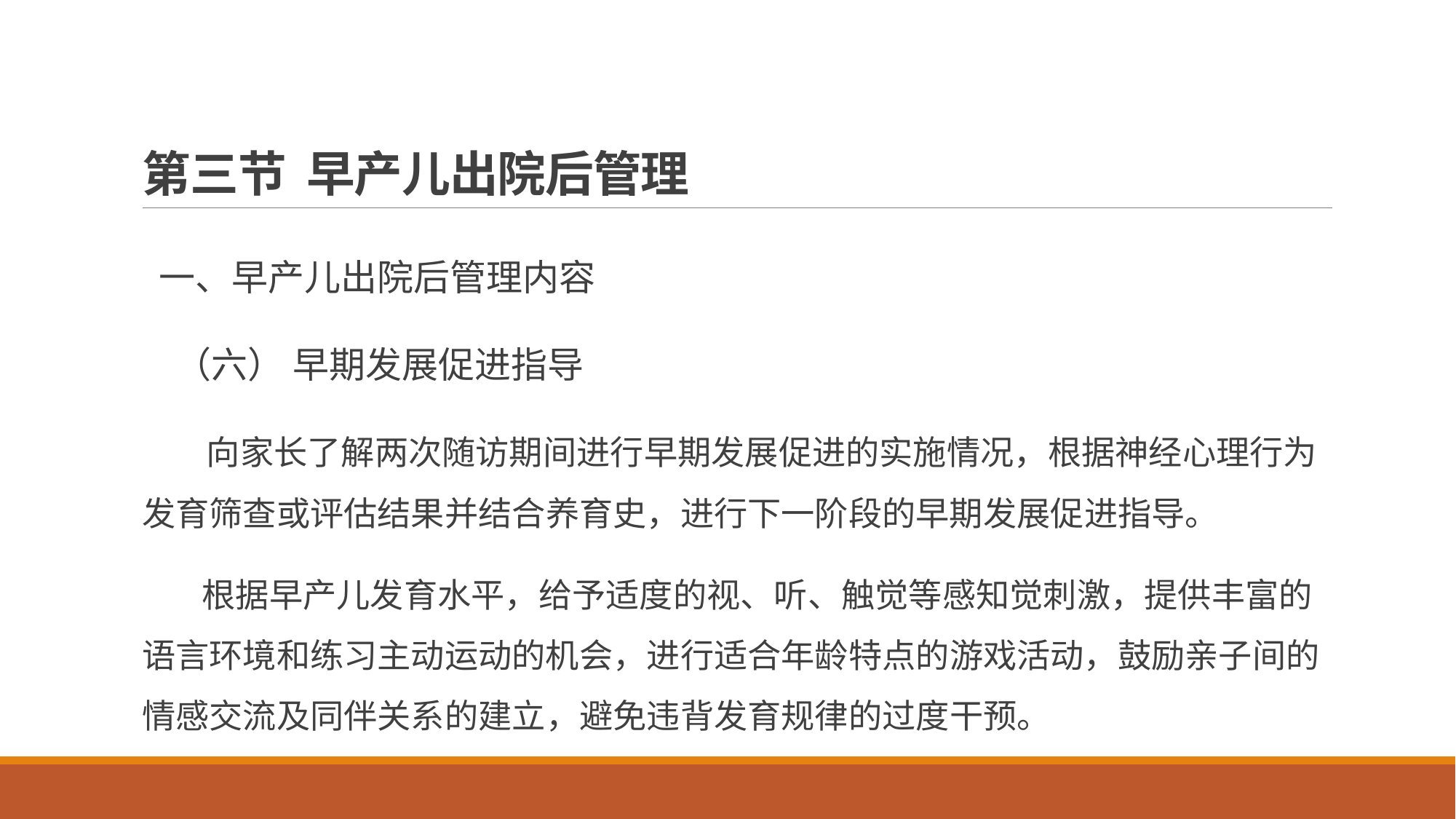

# 第三节  早产儿出院后管理
 一、早产儿出院后管理内容
   （六） 早期发展促进指导
       向家长了解两次随访期间进行早期发展促进的实施情况，根据神经心理行为发育筛查或评估结果并结合养育史，进行下一阶段的早期发展促进指导。
       根据早产儿发育水平，给予适度的视、听、触觉等感知觉刺激，提供丰富的语言环境和练习主动运动的机会，进行适合年龄特点的游戏活动，鼓励亲子间的情感交流及同伴关系的建立，避免违背发育规律的过度干预。